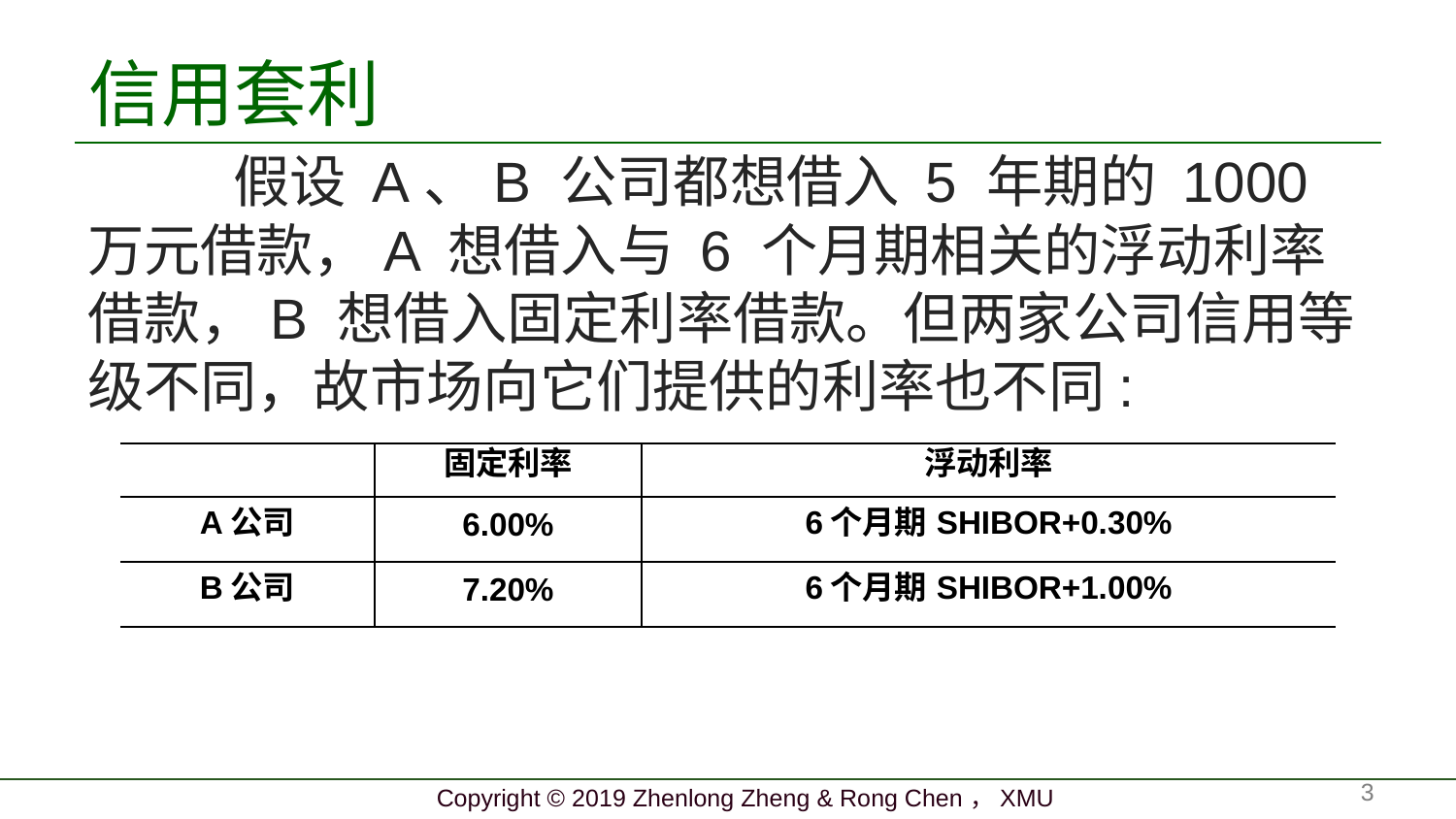

# 信用套利
	假设 A、B 公司都想借入 5 年期的 1000 万元借款，A 想借入与 6 个月期相关的浮动利率借款，B 想借入固定利率借款。但两家公司信用等级不同，故市场向它们提供的利率也不同:

|  | 固定利率 | 浮动利率 |
| --- | --- | --- |
| A公司 | 6.00% | 6个月期SHIBOR+0.30% |
| B公司 | 7.20% | 6个月期SHIBOR+1.00% |
3